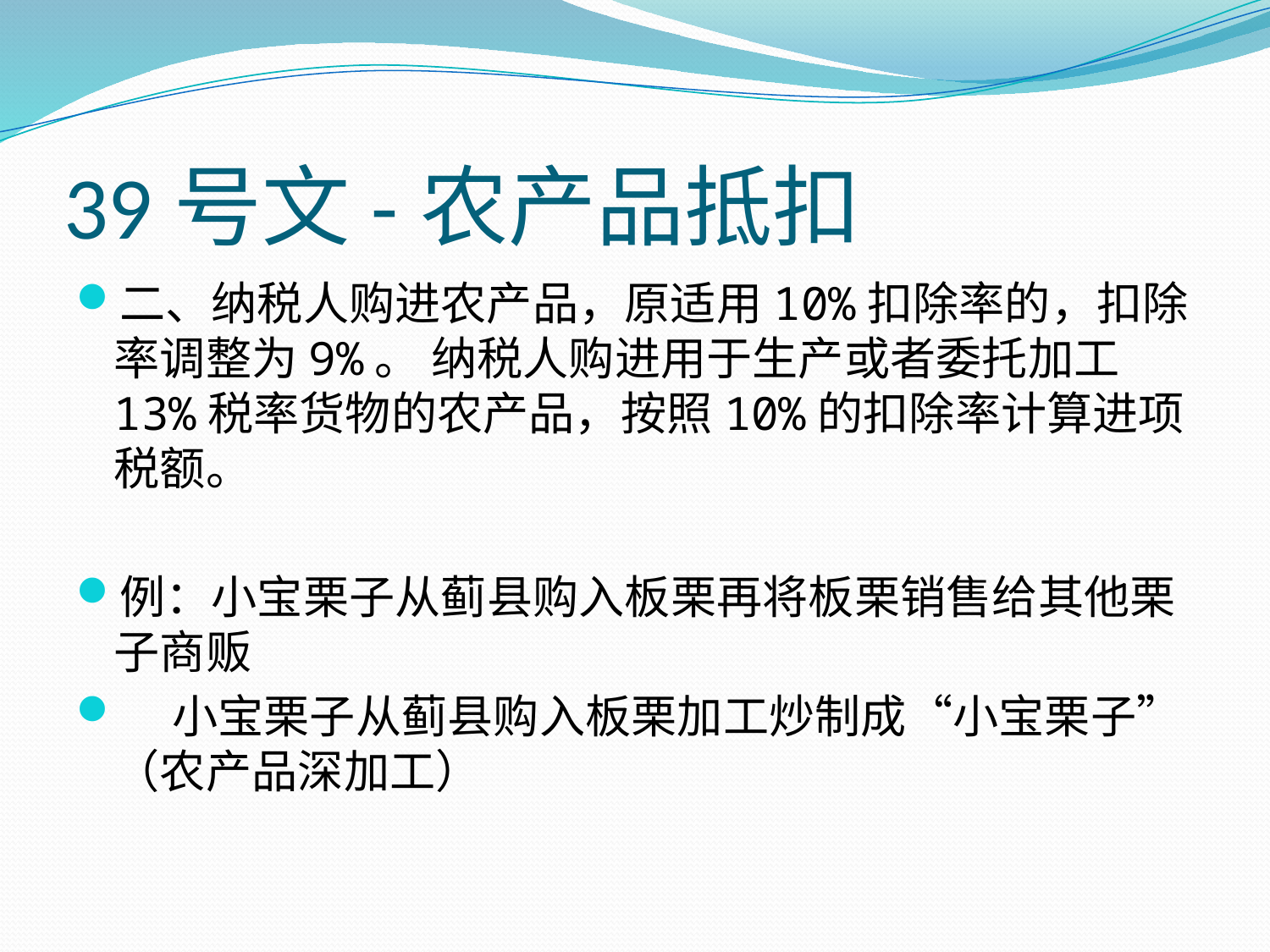

# 39号文-农产品抵扣
二、纳税人购进农产品，原适用10%扣除率的，扣除率调整为9%。 纳税人购进用于生产或者委托加工13%税率货物的农产品，按照10%的扣除率计算进项税额。

例：小宝栗子从蓟县购入板栗再将板栗销售给其他栗子商贩
    小宝栗子从蓟县购入板栗加工炒制成“小宝栗子”（农产品深加工）